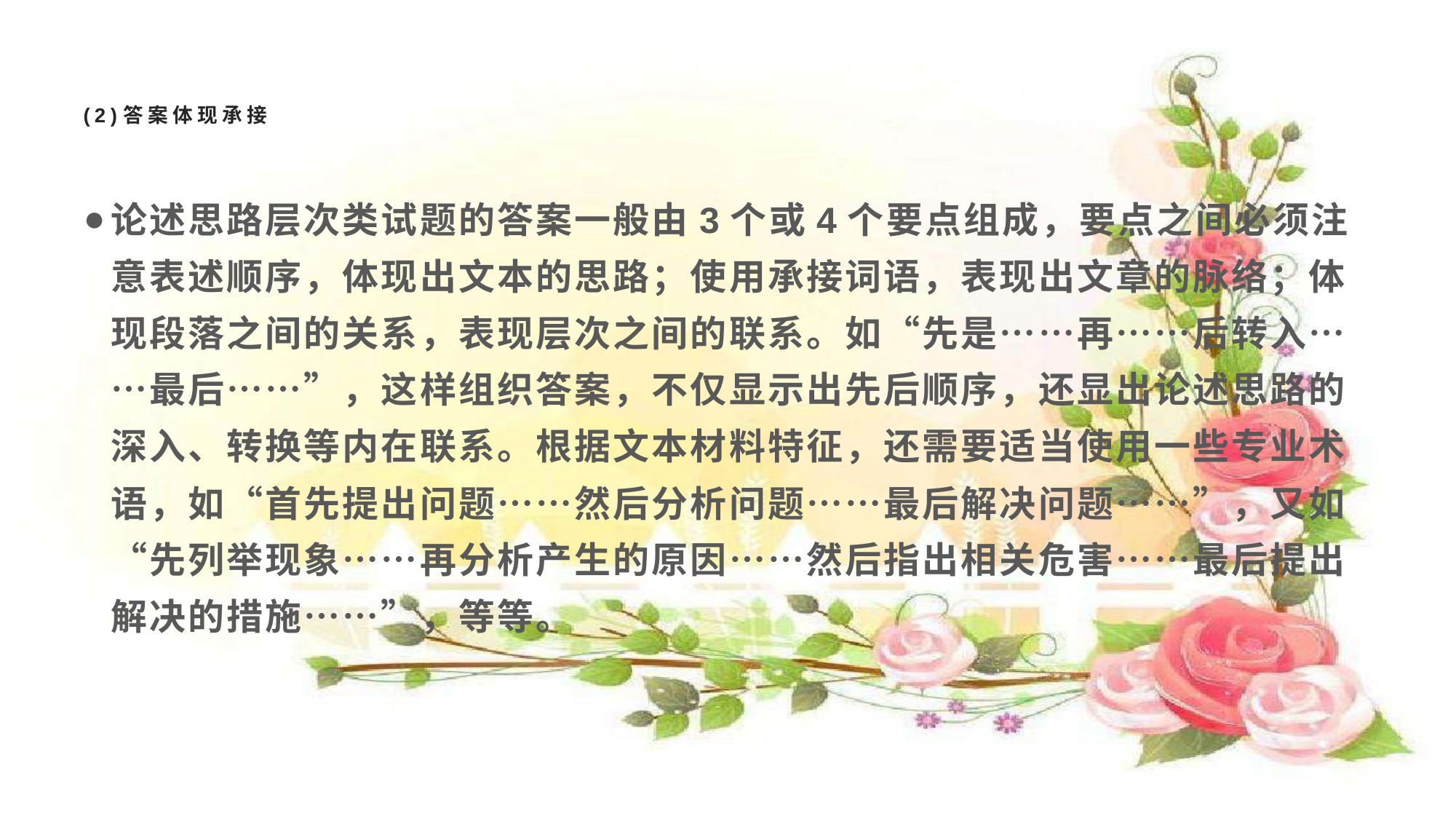

# (2)答案体现承接
论述思路层次类试题的答案一般由3个或4个要点组成，要点之间必须注意表述顺序，体现出文本的思路；使用承接词语，表现出文章的脉络；体现段落之间的关系，表现层次之间的联系。如“先是……再……后转入……最后……”，这样组织答案，不仅显示出先后顺序，还显出论述思路的深入、转换等内在联系。根据文本材料特征，还需要适当使用一些专业术语，如“首先提出问题……然后分析问题……最后解决问题……”，又如“先列举现象……再分析产生的原因……然后指出相关危害……最后提出解决的措施……”，等等。